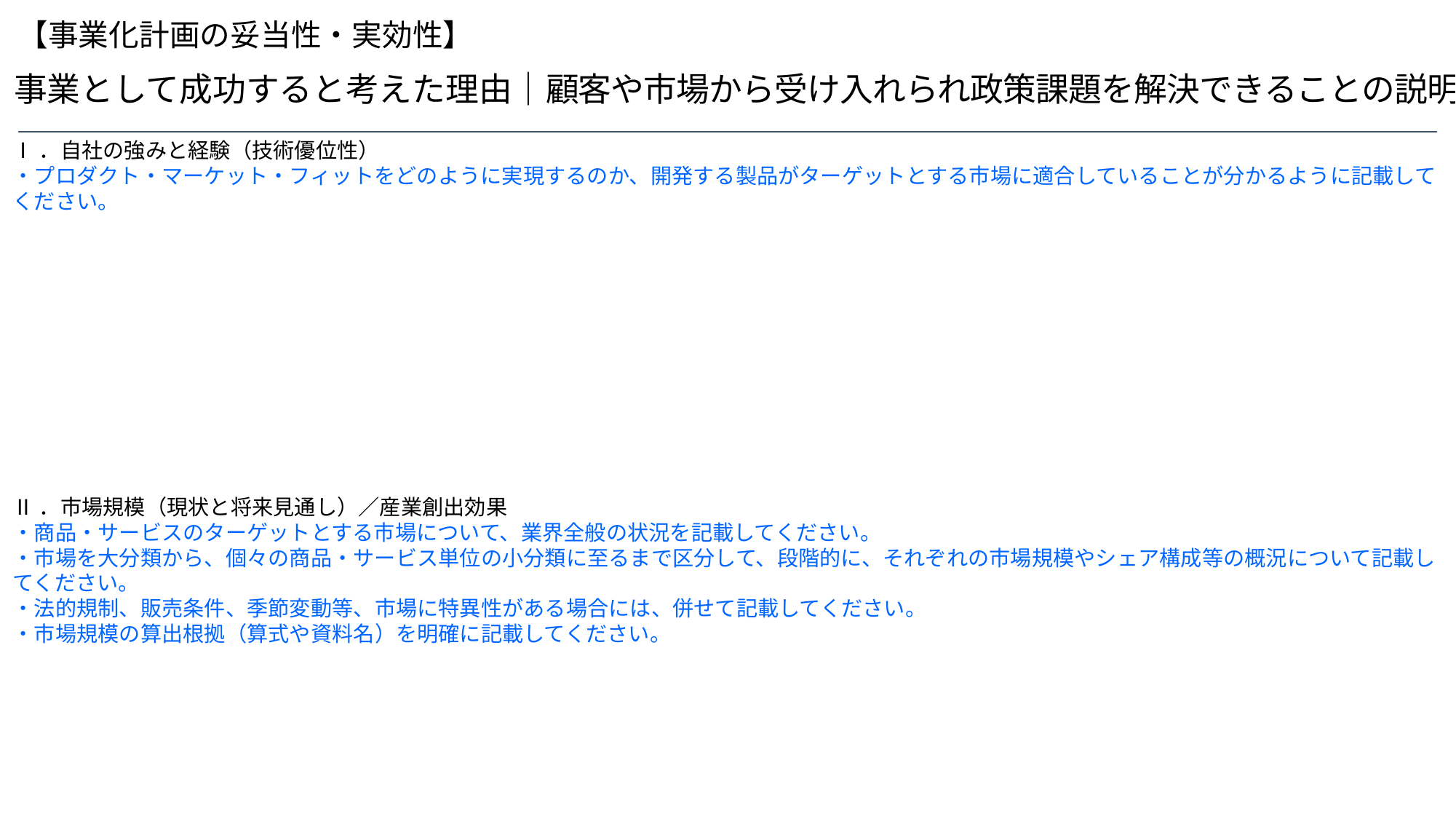

【事業化計画の妥当性・実効性】
９．事業として成功すると考えた理由｜顧客や市場から受け入れられ政策課題を解決できることの説明

Ⅰ．自社の強みと経験（技術優位性）
・プロダクト・マーケット・フィットをどのように実現するのか、開発する製品がターゲットとする市場に適合していることが分かるように記載してください。

Ⅱ．市場規模（現状と将来見通し）／産業創出効果
・商品・サービスのターゲットとする市場について、業界全般の状況を記載してください。
・市場を大分類から、個々の商品・サービス単位の小分類に至るまで区分して、段階的に、それぞれの市場規模やシェア構成等の概況について記載してください。
・法的規制、販売条件、季節変動等、市場に特異性がある場合には、併せて記載してください。
・市場規模の算出根拠（算式や資料名）を明確に記載してください。